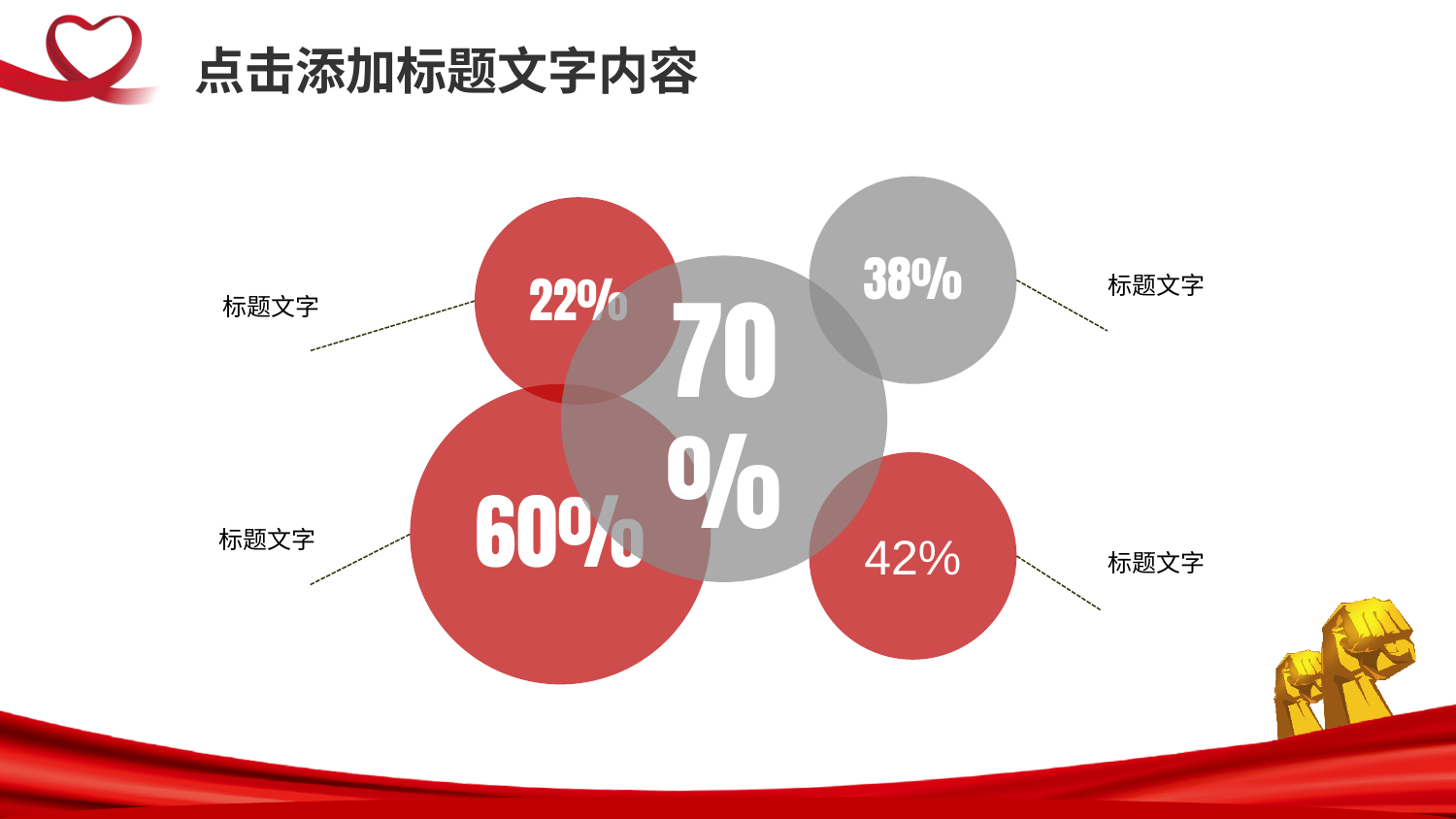

点击添加标题文字内容

38%
22%
70%
标题文字
标题文字
标题文字
标题文字
60%
42%